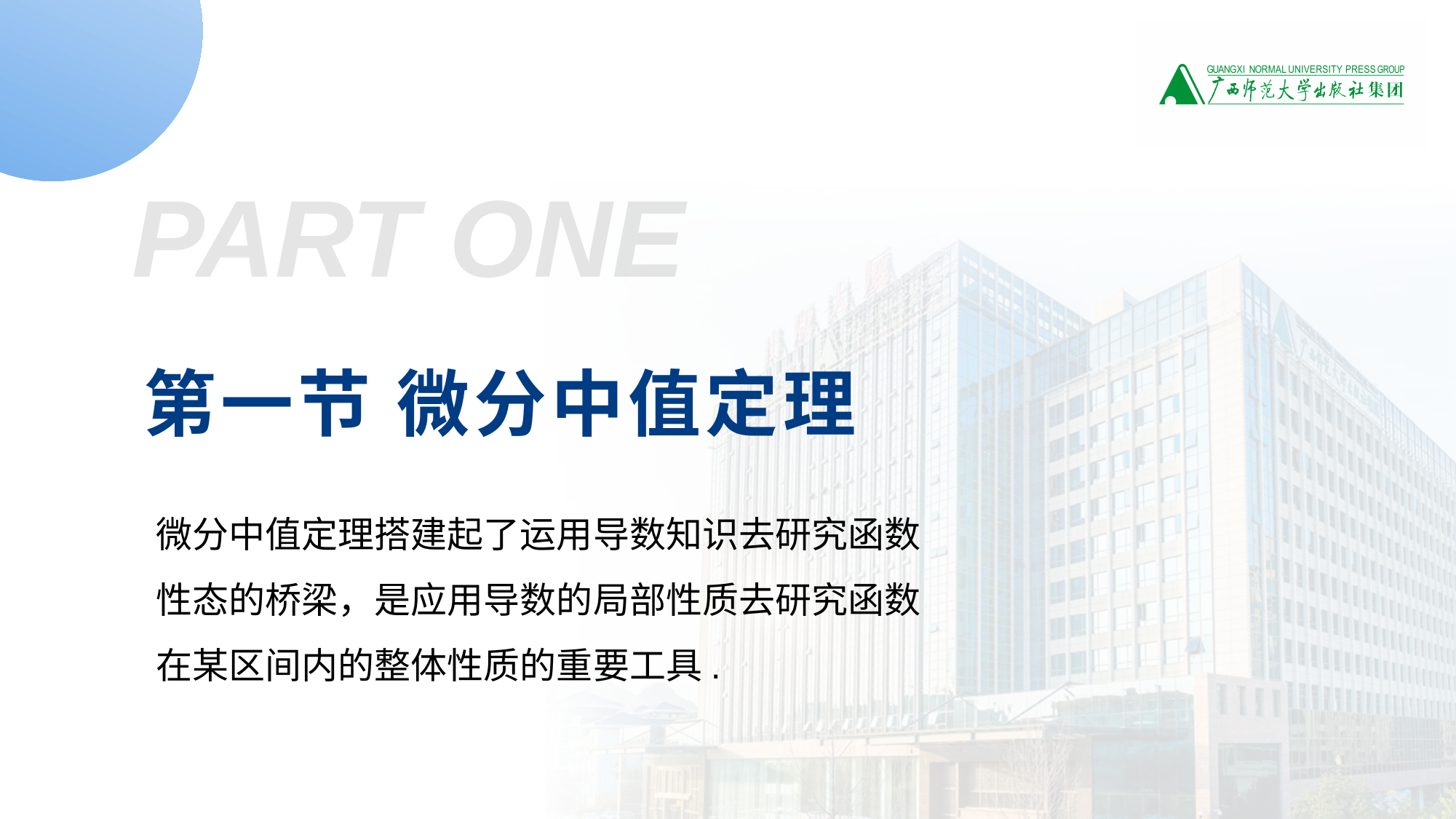

PART ONE
第一节 微分中值定理
微分中值定理搭建起了运用导数知识去研究函数性态的桥梁，是应用导数的局部性质去研究函数在某区间内的整体性质的重要工具.